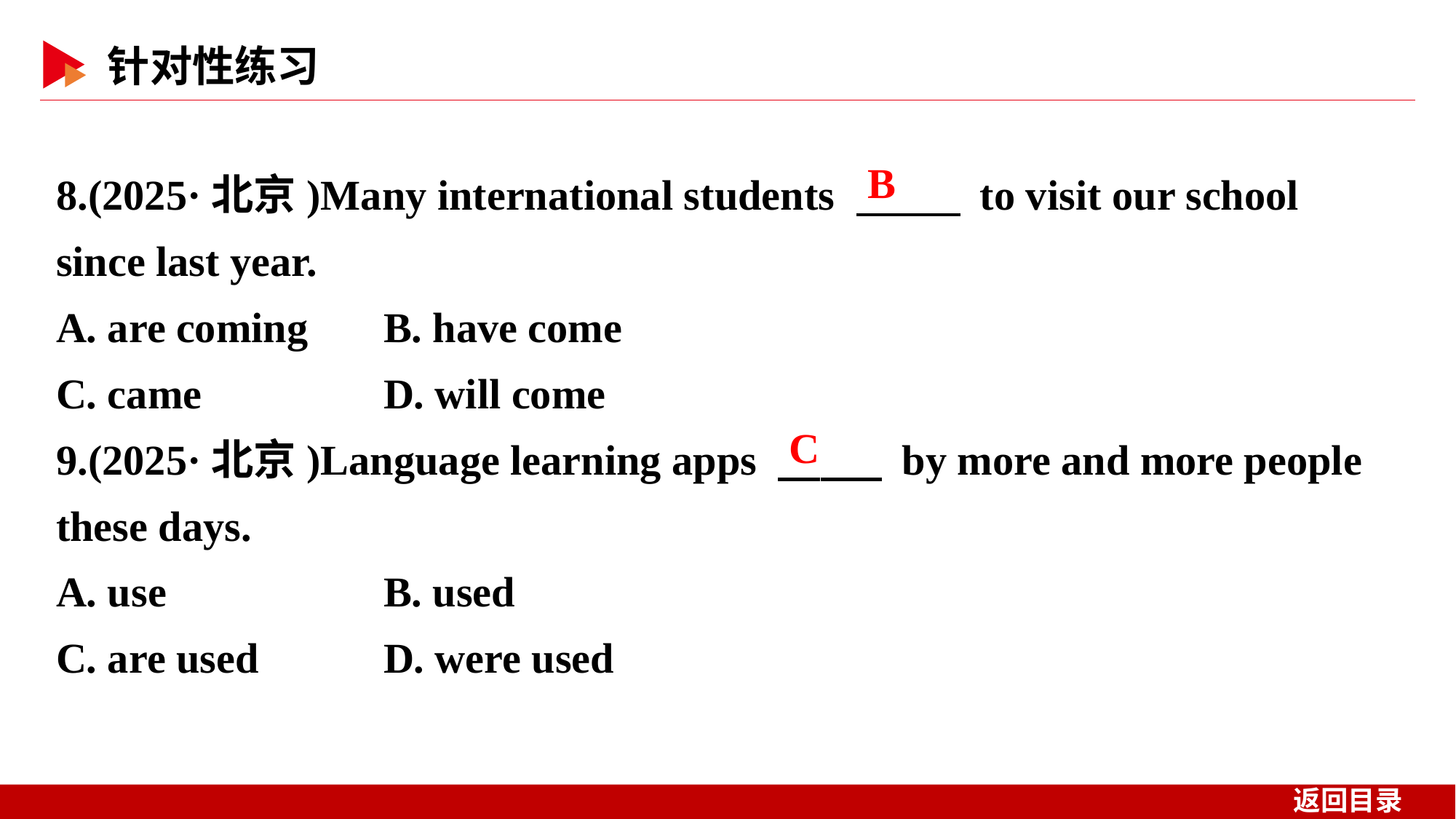

8.(2025·北京)Many international students 　  　 to visit our school since last year.
A. are coming      	B. have come
C. came                	D. will come
9.(2025·北京)Language learning apps 　  　 by more and more people these days.
A. use                	B. used
C. are used          	D. were used
B
C